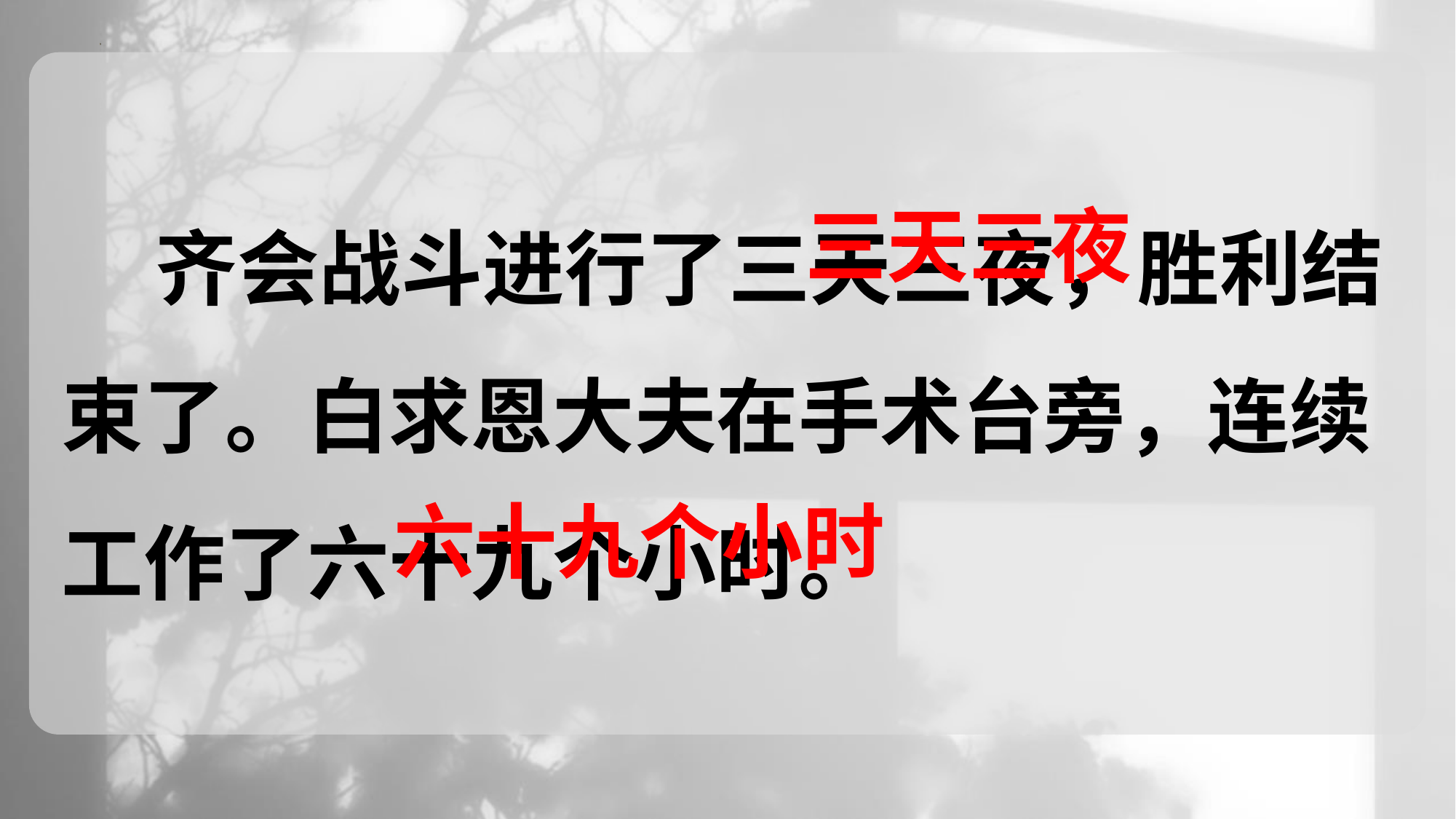

齐会战斗进行了三天三夜，胜利结束了。白求恩大夫在手术台旁，连续工作了六十九个小时。
三天三夜
六十九个小时